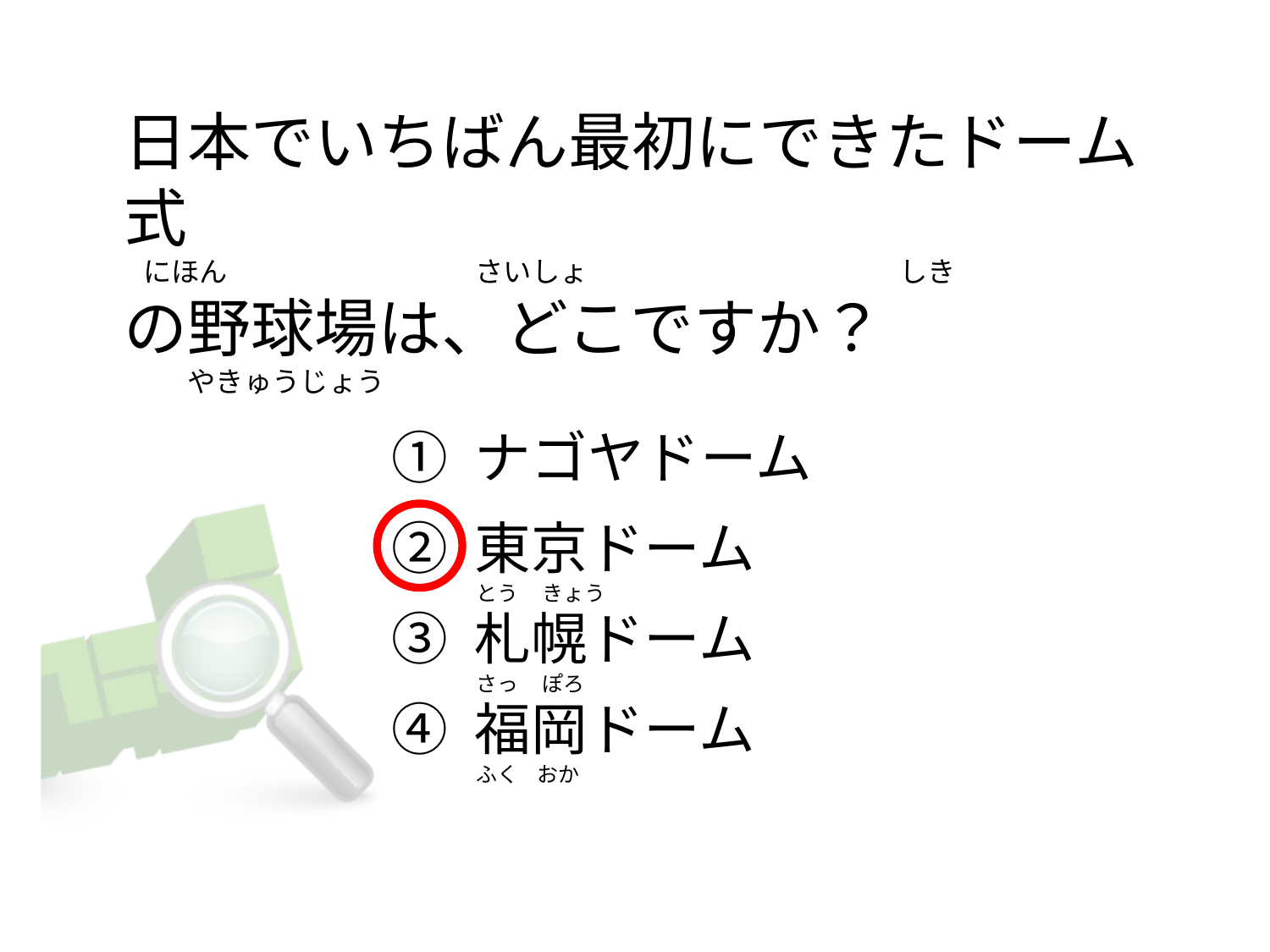

# 日本でいちばん最初にできたドーム式    にほん                                       さいしょ                                                 しき の野球場は、どこですか？           やきゅうじょう
① ナゴヤドーム
② 東京ドーム
③ 札幌ドーム
④ 福岡ドーム

とう     きょう
さっ     ぽろ
ふく    おか